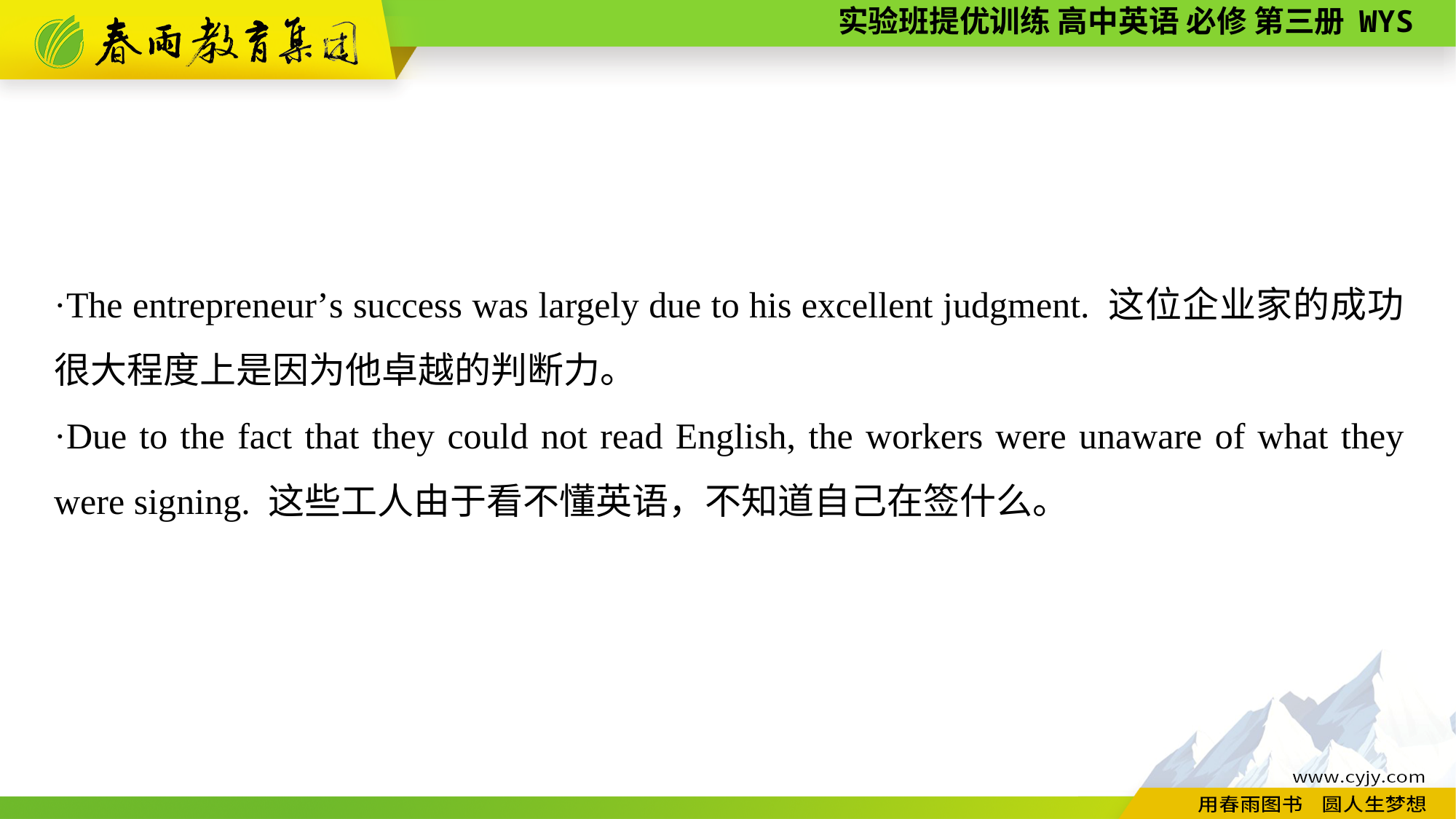

·The entrepreneur’s success was largely due to his excellent judgment. 这位企业家的成功很大程度上是因为他卓越的判断力。
·Due to the fact that they could not read English, the workers were unaware of what they were signing. 这些工人由于看不懂英语，不知道自己在签什么。